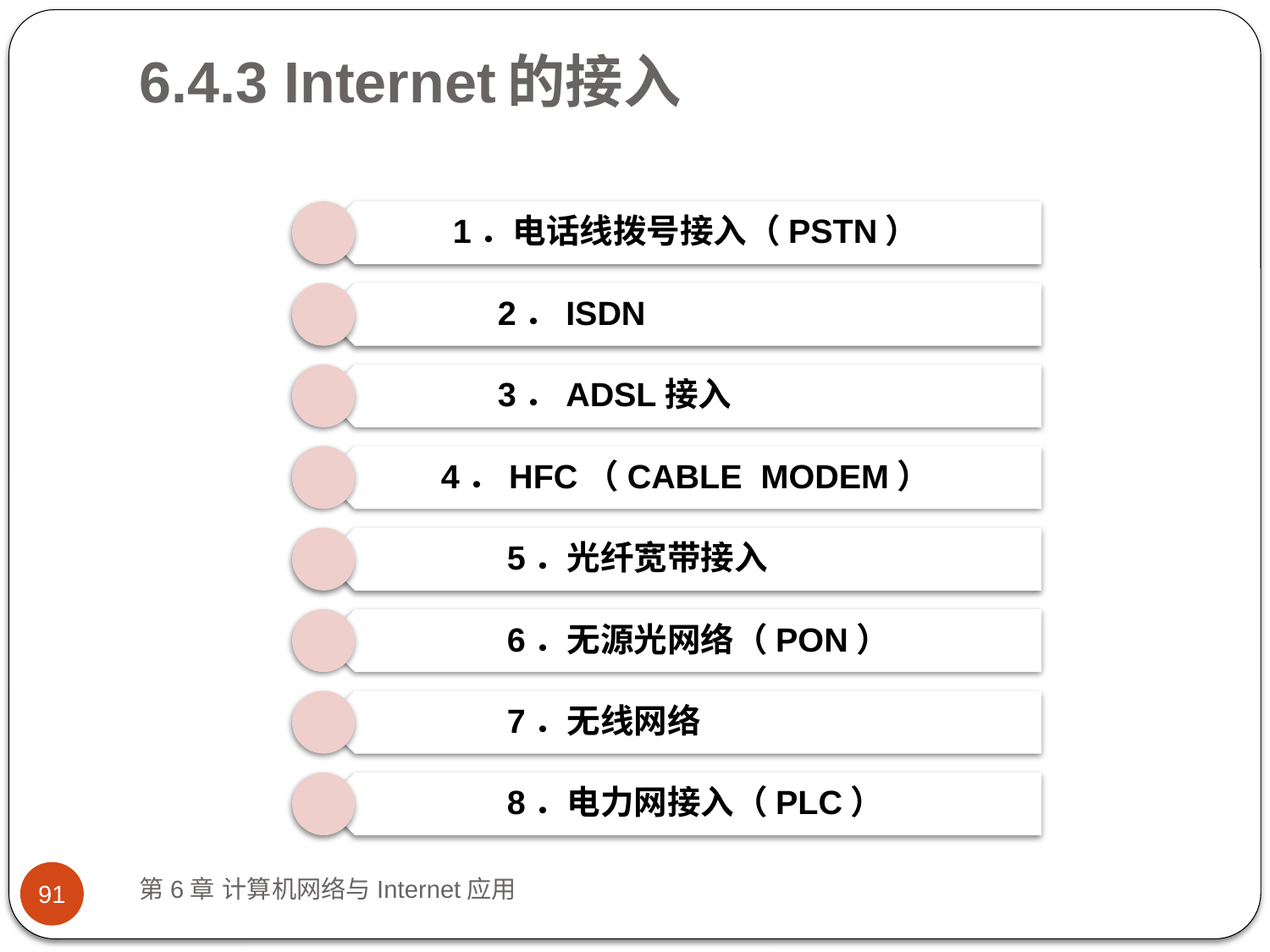

# 6.4.3 Internet的接入
1．电话线拨号接入（PSTN）
               2．ISDN
               3．ADSL接入
4．HFC（CABLE  MODEM）
                5．光纤宽带接入
                6．无源光网络（PON）
                7．无线网络
                8．电力网接入（PLC）
第6章 计算机网络与Internet应用
91